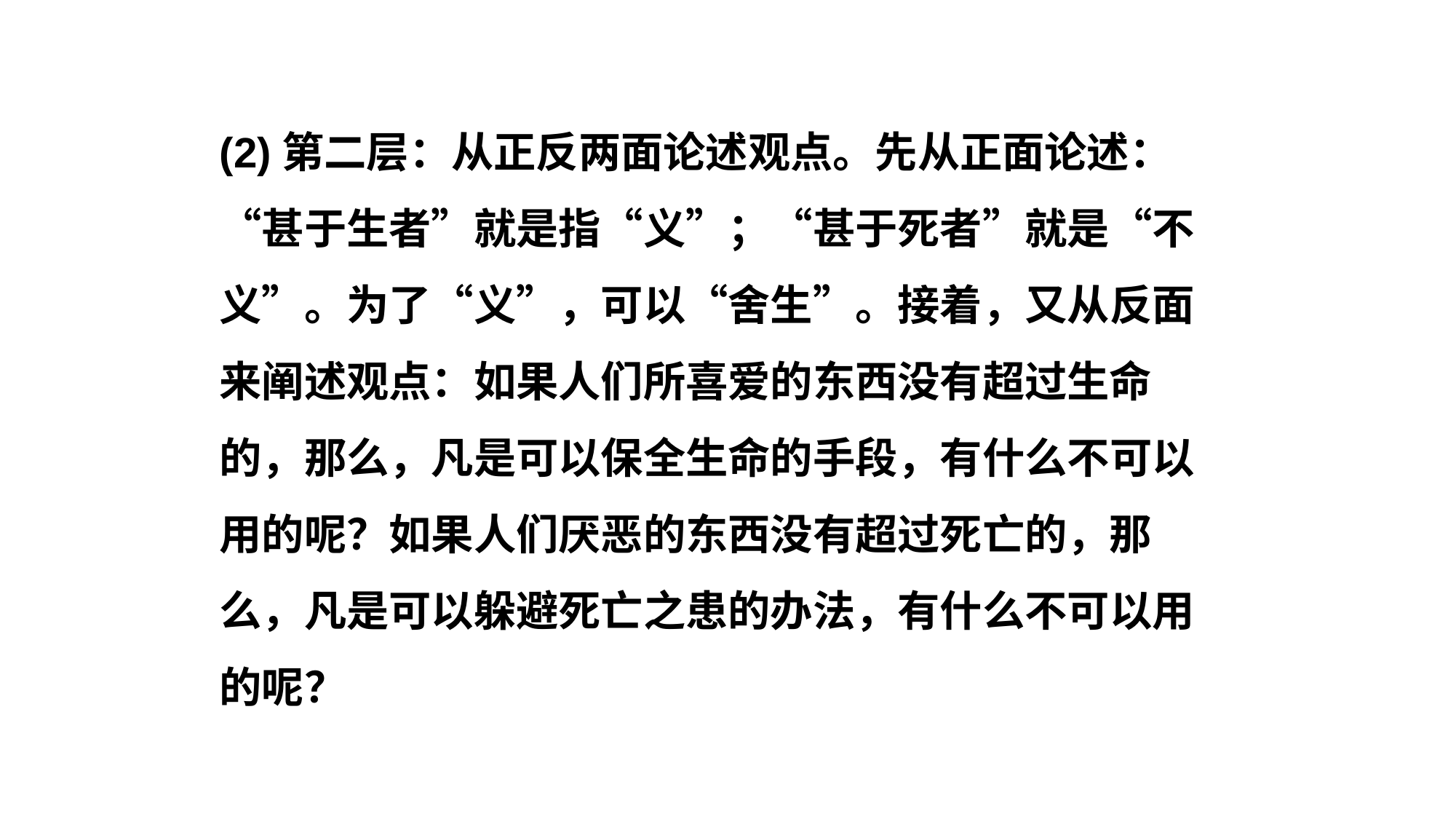

(2)第二层：从正反两面论述观点。先从正面论述：“甚于生者”就是指“义”；“甚于死者”就是“不义”。为了“义”，可以“舍生”。接着，又从反面来阐述观点：如果人们所喜爱的东西没有超过生命的，那么，凡是可以保全生命的手段，有什么不可以用的呢？如果人们厌恶的东西没有超过死亡的，那么，凡是可以躲避死亡之患的办法，有什么不可以用的呢？